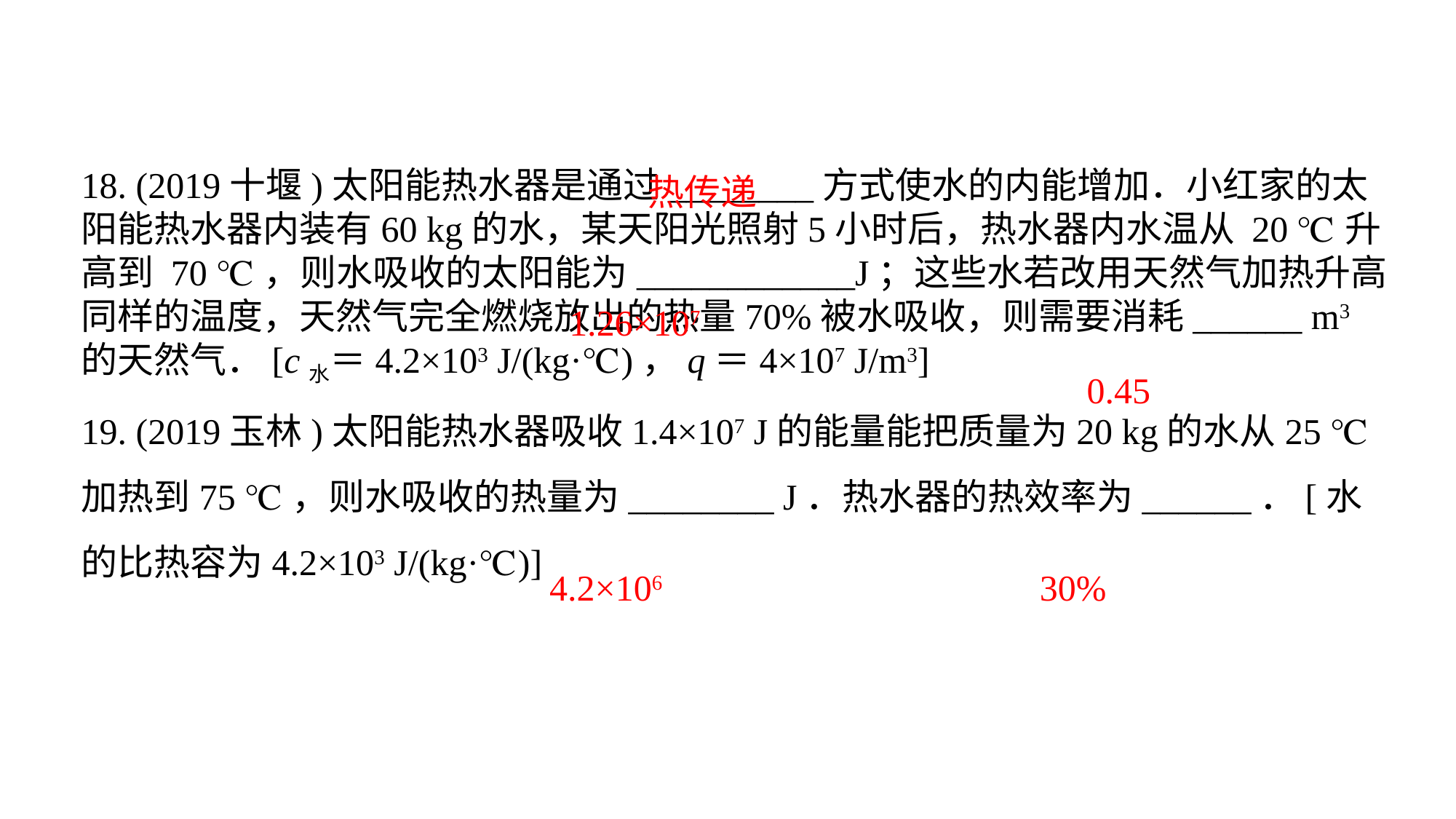

18. (2019十堰)太阳能热水器是通过________方式使水的内能增加．小红家的太阳能热水器内装有60 kg的水，某天阳光照射5小时后，热水器内水温从 20 ℃升高到 70 ℃，则水吸收的太阳能为____________J；这些水若改用天然气加热升高同样的温度，天然气完全燃烧放出的热量70%被水吸收，则需要消耗______ m3的天然气．[c水＝4.2×103 J/(kg·℃)，q＝4×107 J/m3]19. (2019玉林)太阳能热水器吸收1.4×107 J的能量能把质量为20 kg的水从25 ℃加热到75 ℃，则水吸收的热量为________ J．热水器的热效率为______．[水的比热容为4.2×103 J/(kg·℃)]
热传递
1.26×107
 0.45
4.2×106
30%